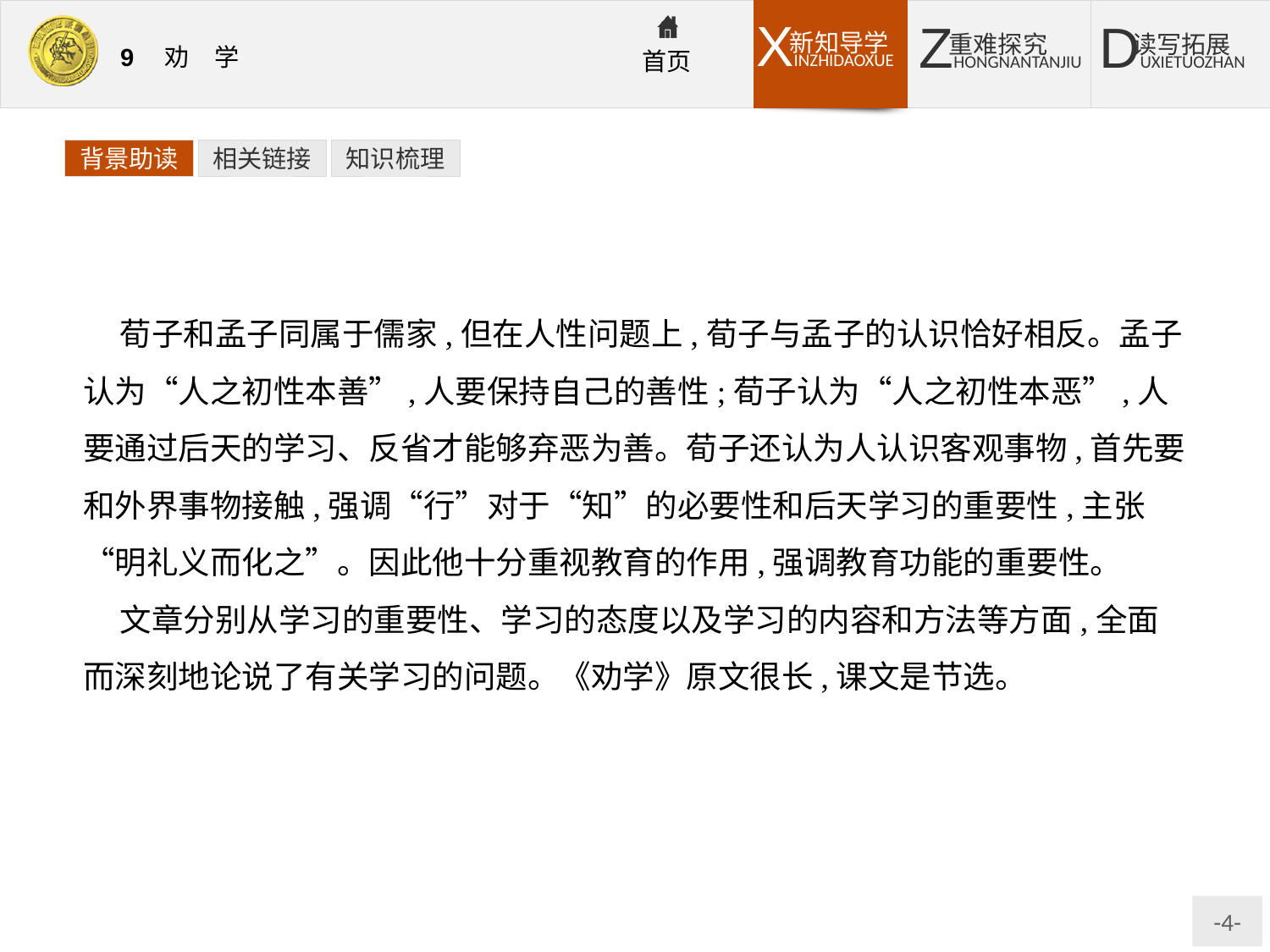

背景助读
相关链接
知识梳理
荀子和孟子同属于儒家,但在人性问题上,荀子与孟子的认识恰好相反。孟子认为“人之初性本善”,人要保持自己的善性;荀子认为“人之初性本恶”,人要通过后天的学习、反省才能够弃恶为善。荀子还认为人认识客观事物,首先要和外界事物接触,强调“行”对于“知”的必要性和后天学习的重要性,主张“明礼义而化之”。因此他十分重视教育的作用,强调教育功能的重要性。
文章分别从学习的重要性、学习的态度以及学习的内容和方法等方面,全面而深刻地论说了有关学习的问题。《劝学》原文很长,课文是节选。